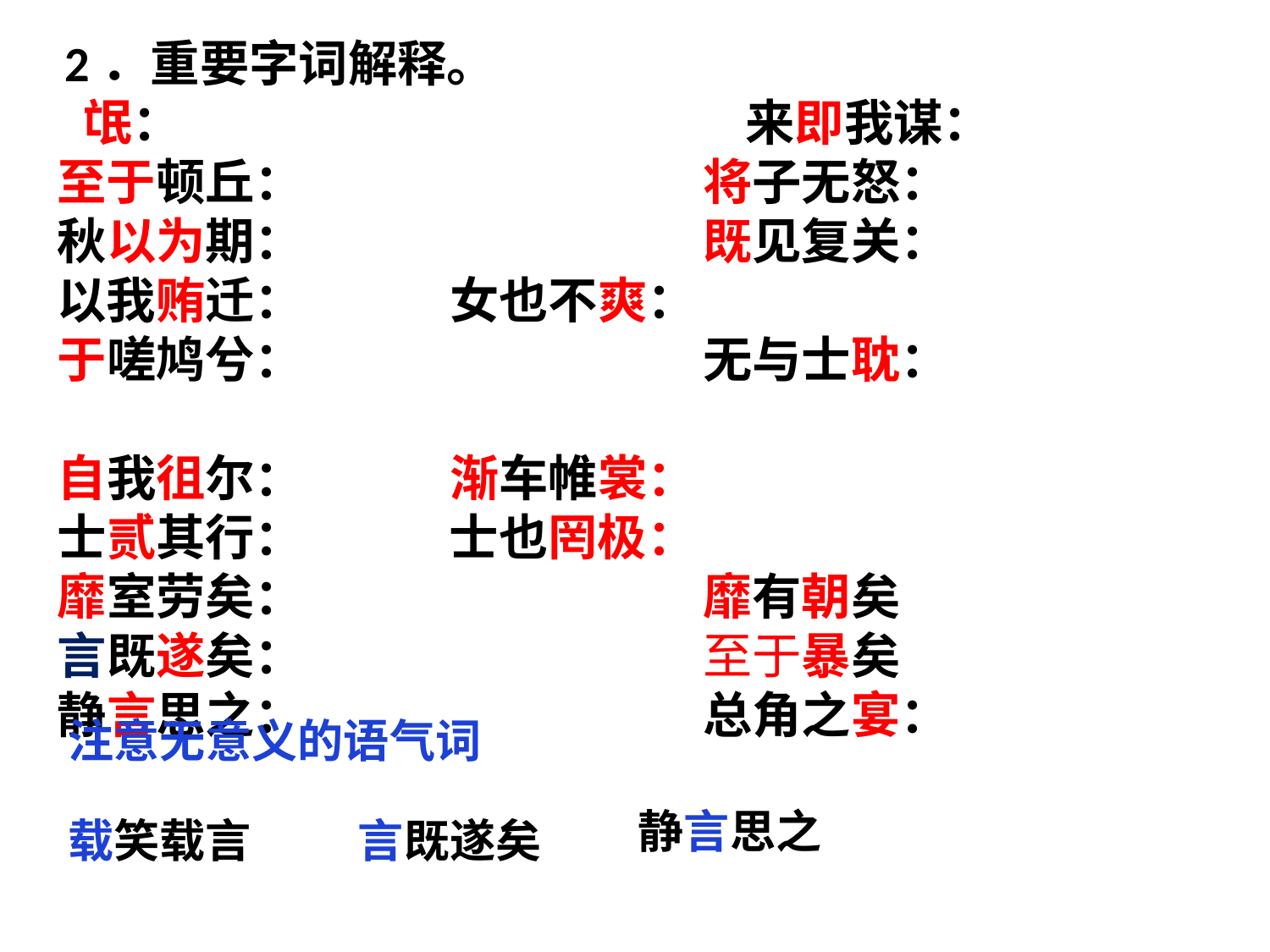

2．重要字词解释。
 氓：                                         来即我谋：
至于顿丘：                             将子无怒：
秋以为期：                             既见复关：
以我贿迁：             女也不爽：
于嗟鸠兮：                             无与士耽：
自我徂尔：             渐车帷裳：
士贰其行：             士也罔极：
靡室劳矣：                             靡有朝矣
言既遂矣：                             至于暴矣
静言思之：                             总角之宴：
注意无意义的语气词
静言思之
载笑载言
言既遂矣